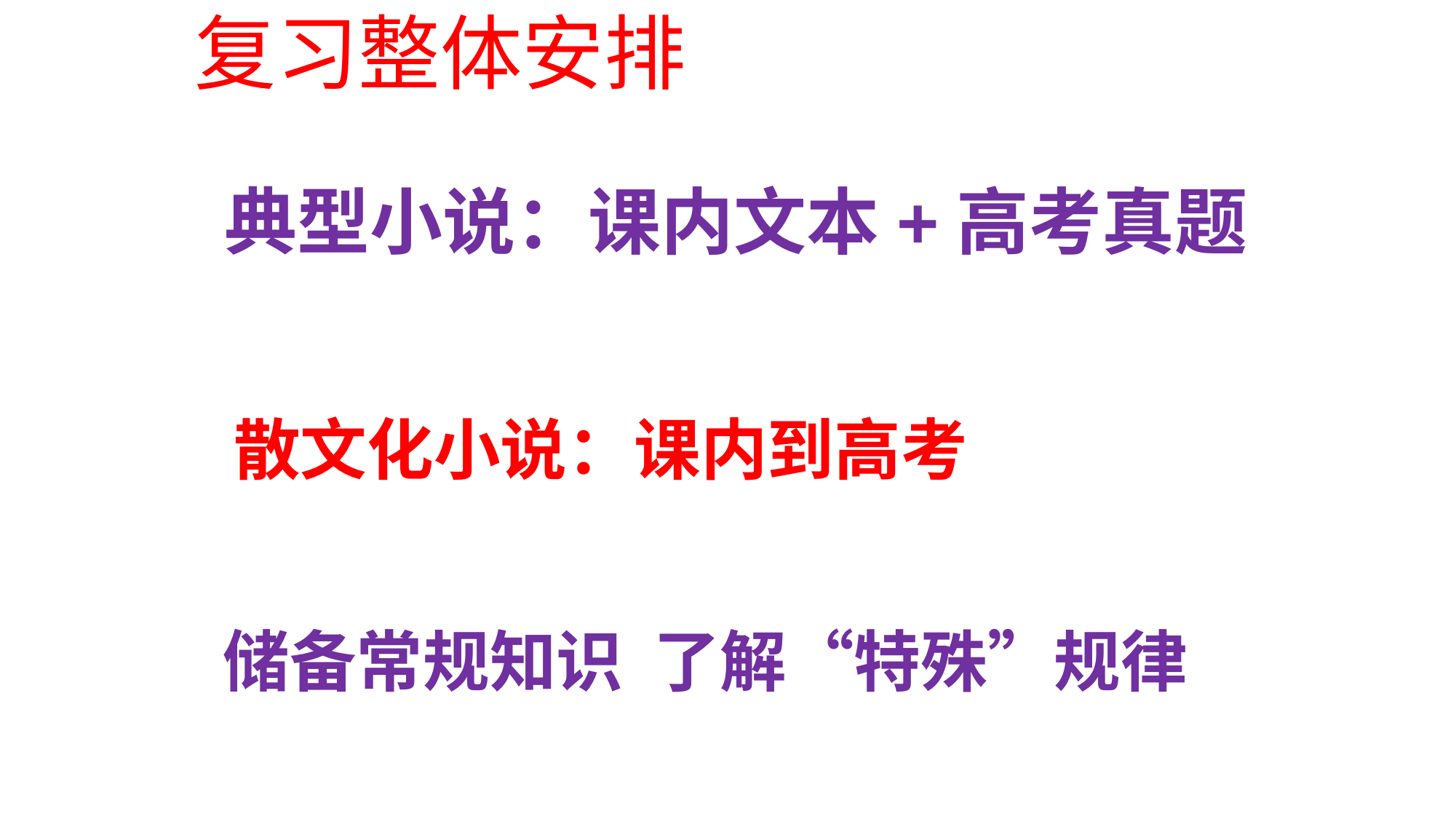

复习整体安排
典型小说：课内文本+高考真题
散文化小说：课内到高考
储备常规知识  了解“特殊”规律